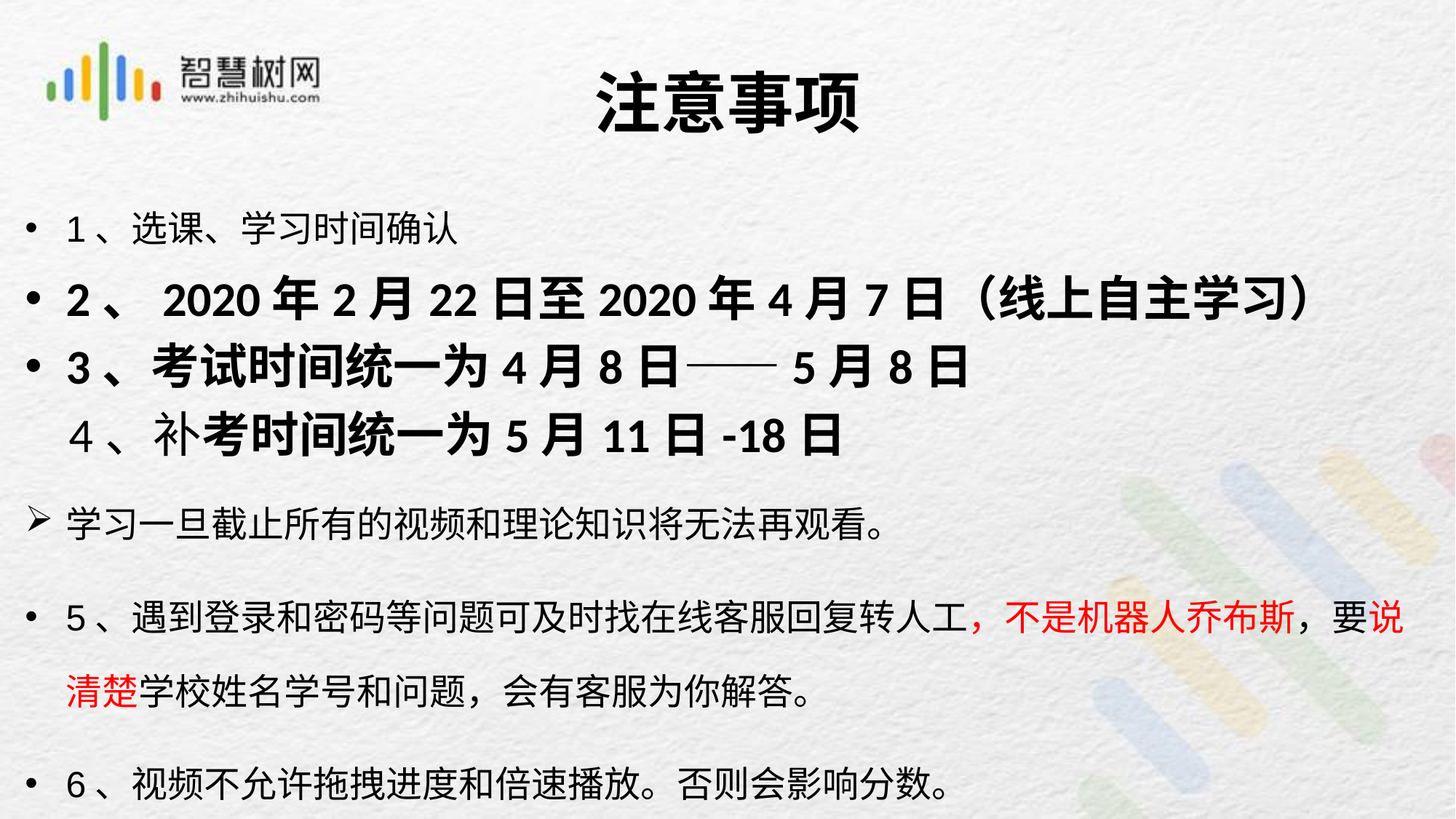

# 注意事项
1、选课、学习时间确认
2、2020年2月22日至2020年4月7日（线上自主学习）
3、考试时间统一为4月8日——5月8日
    4、补考时间统一为5月11日-18日
学习一旦截止所有的视频和理论知识将无法再观看。
5、遇到登录和密码等问题可及时找在线客服回复转人工，不是机器人乔布斯，要说清楚学校姓名学号和问题，会有客服为你解答。
6、视频不允许拖拽进度和倍速播放。否则会影响分数。